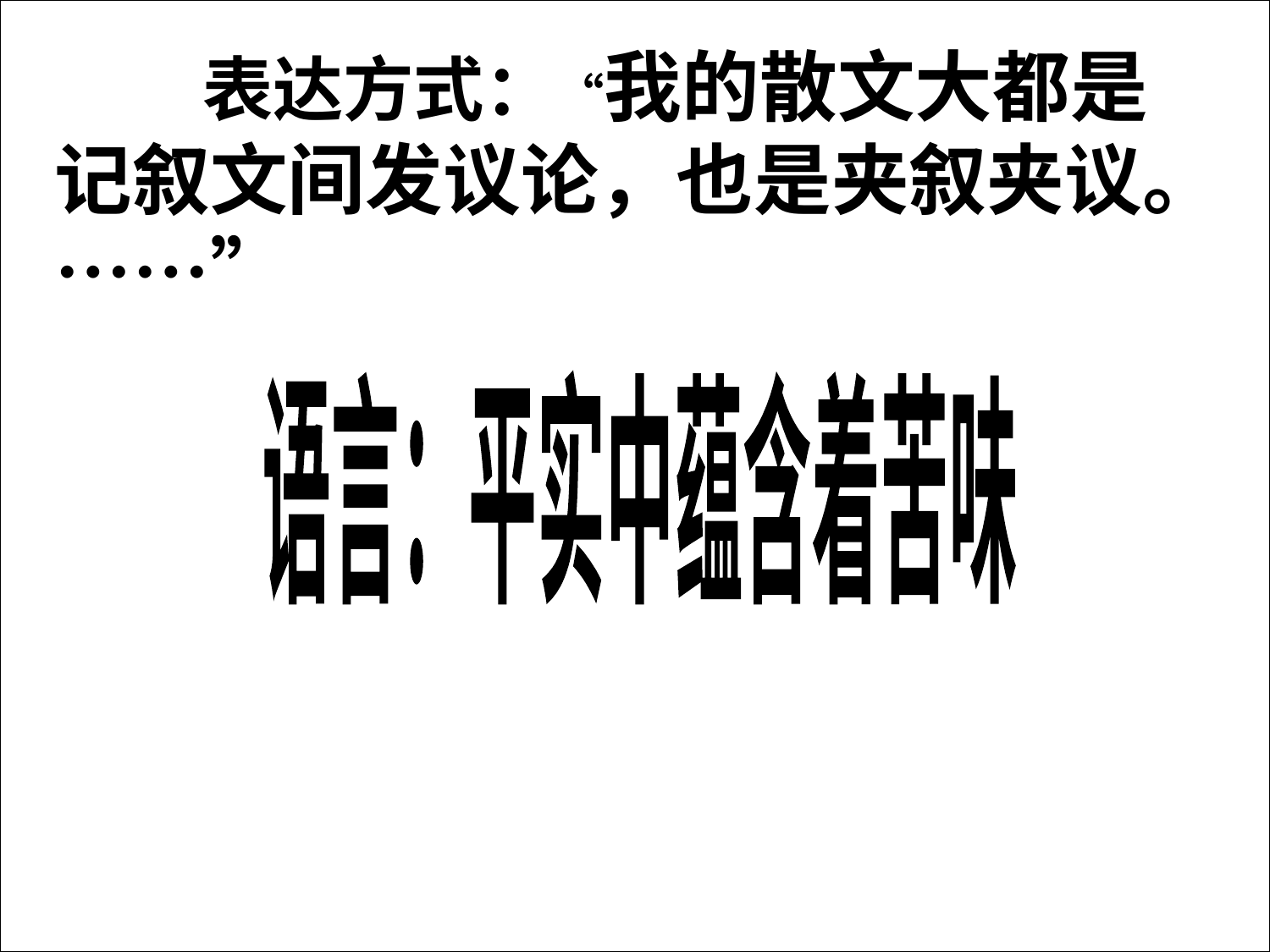

表达方式：“我的散文大都是记叙文间发议论，也是夹叙夹议。……”

语言：平实中蕴含着苦味